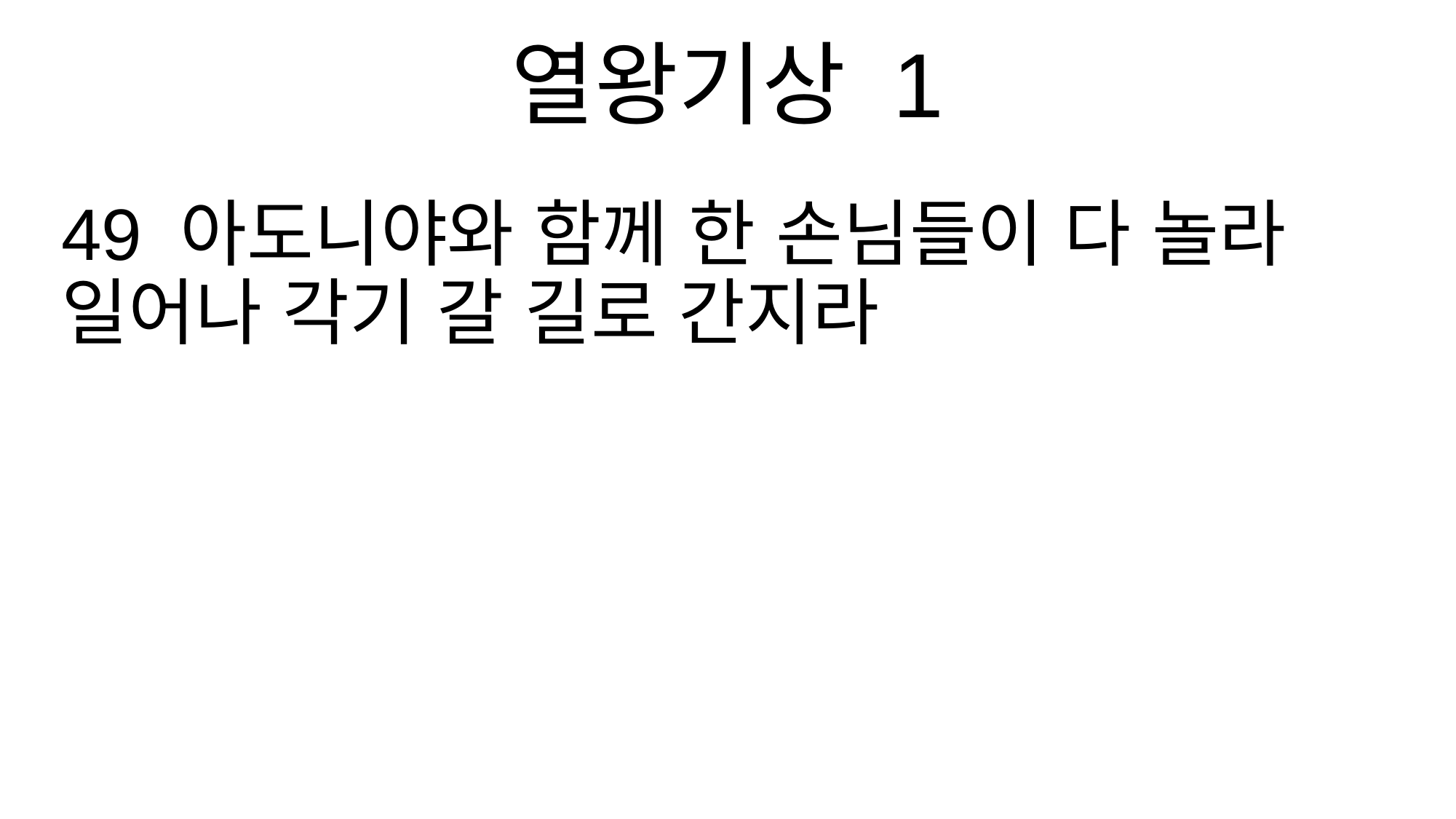

열왕기상 1
49 아도니야와 함께 한 손님들이 다 놀라 일어나 각기 갈 길로 간지라